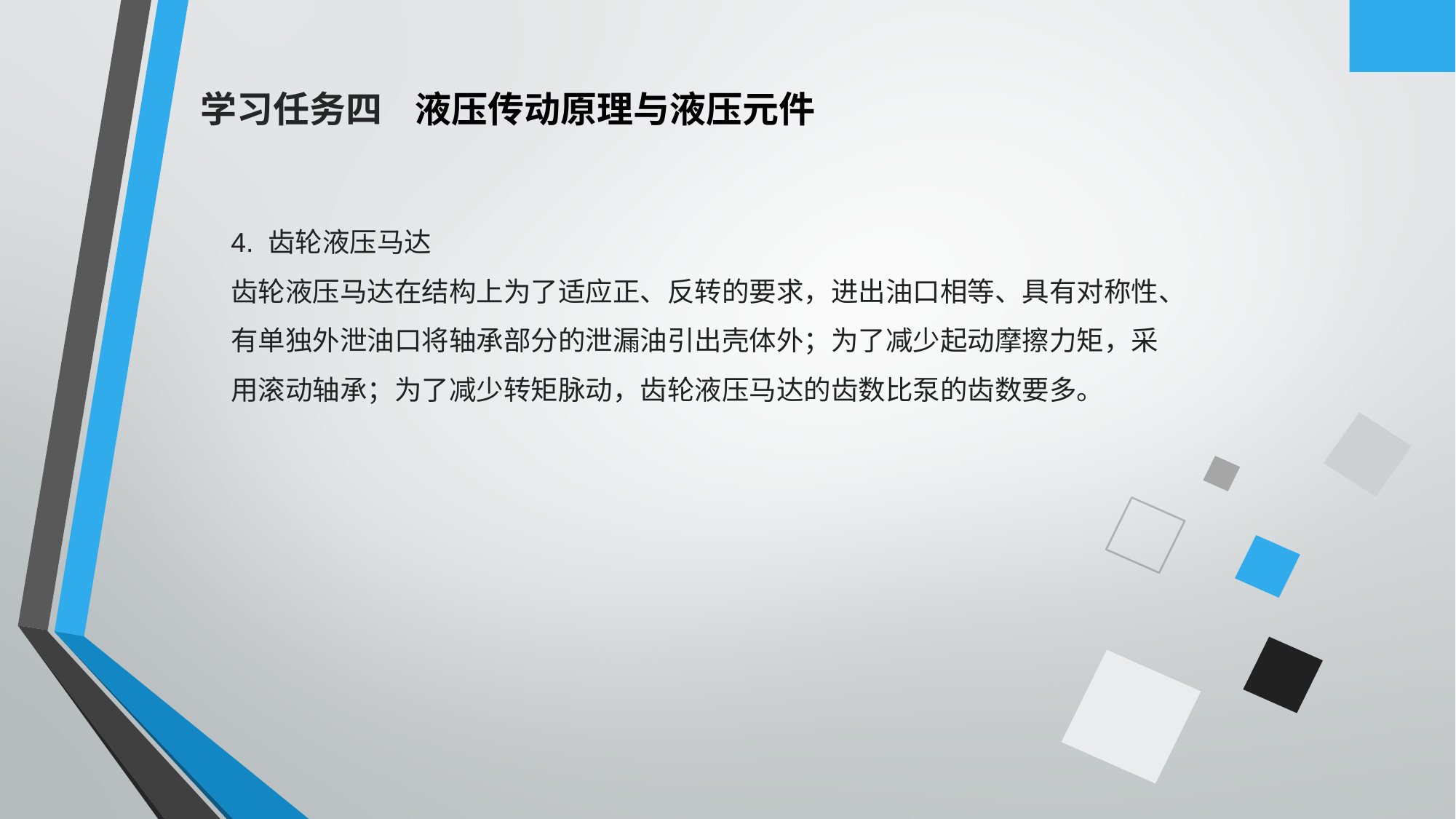

学习任务四    液压传动原理与液压元件

4. 齿轮液压马达
齿轮液压马达在结构上为了适应正、反转的要求，进出油口相等、具有对称性、
有单独外泄油口将轴承部分的泄漏油引出壳体外；为了减少起动摩擦力矩，采用滚动轴承；为了减少转矩脉动，齿轮液压马达的齿数比泵的齿数要多。